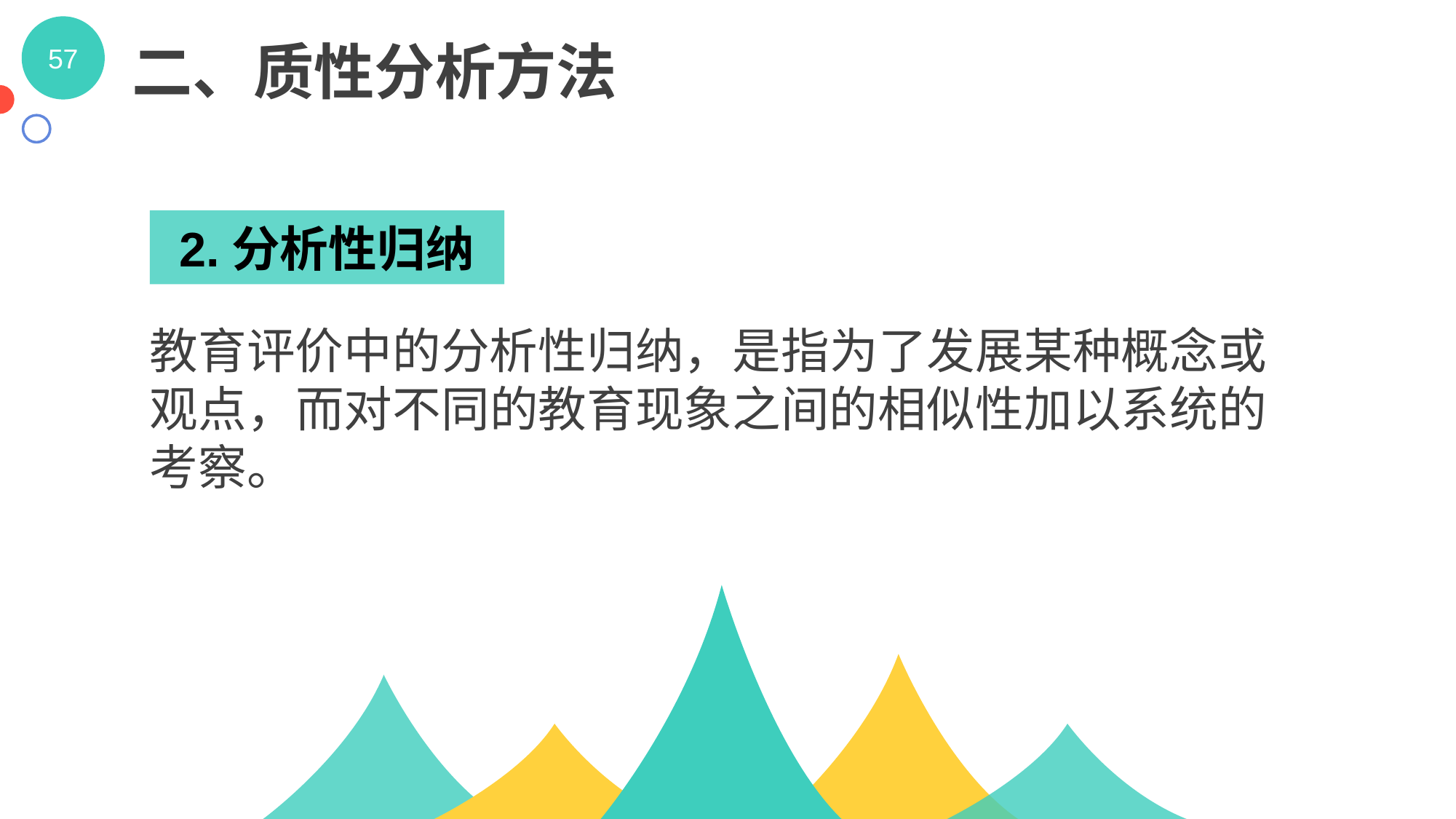

二、质性分析方法
2.分析性归纳
教育评价中的分析性归纳，是指为了发展某种概念或观点，而对不同的教育现象之间的相似性加以系统的考察。